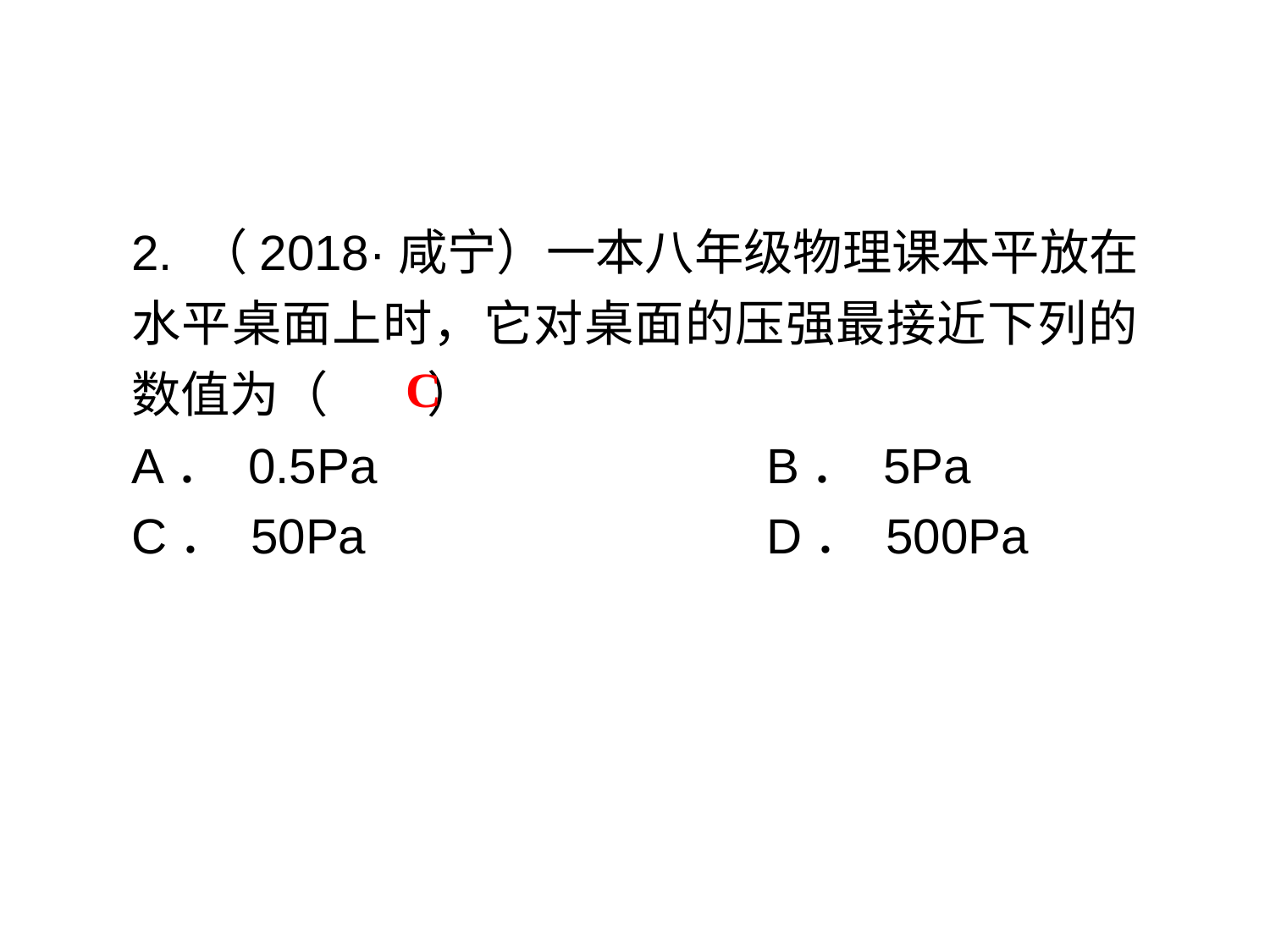

2. （2018·咸宁）一本八年级物理课本平放在水平桌面上时，它对桌面的压强最接近下列的数值为（　　）
A． 0.5Pa				B． 5Pa
C． 50Pa	     			D． 500Pa
C